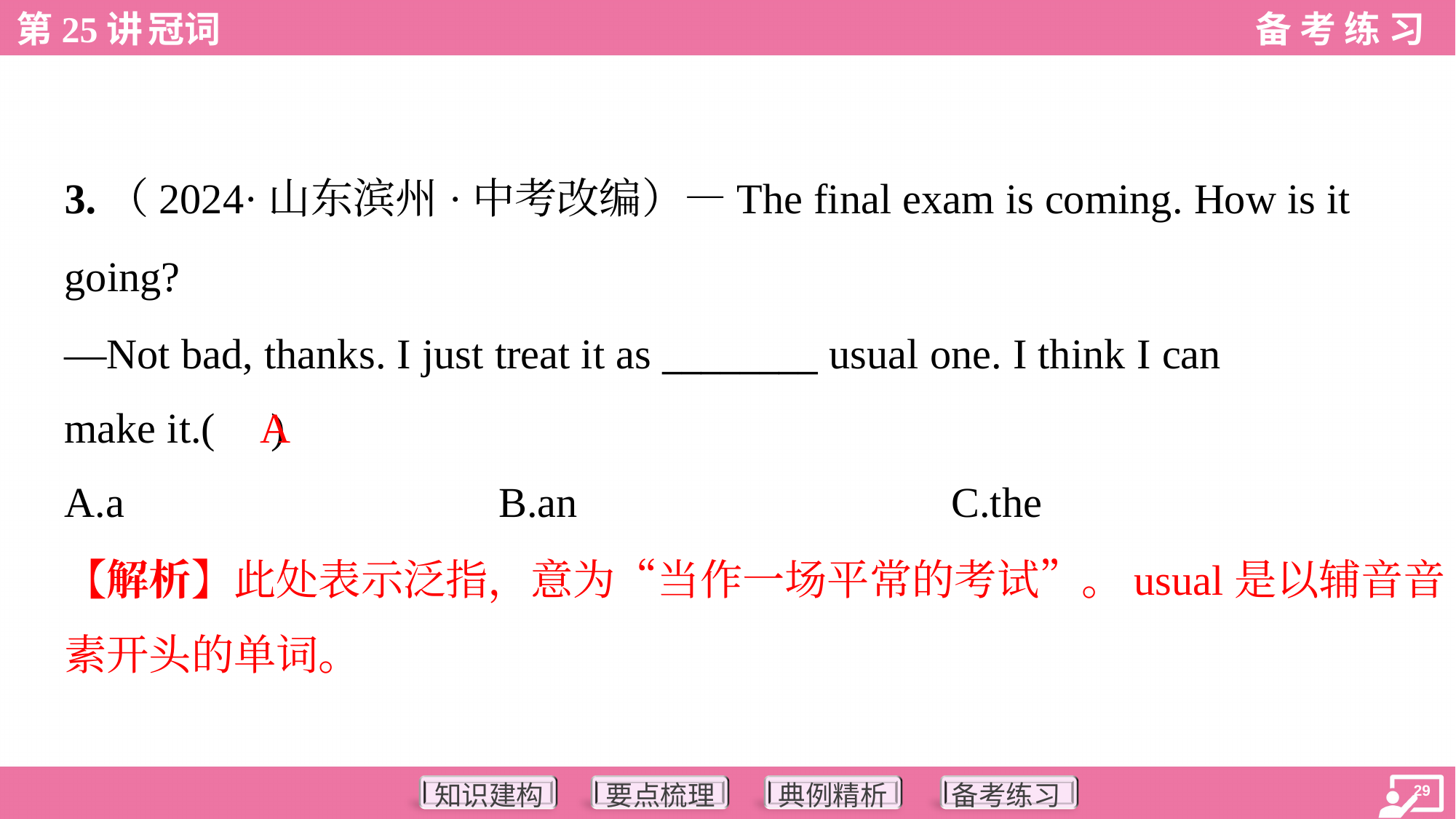

3.（2024·山东滨州·中考改编）—The final exam is coming. How is it
going?
—Not bad, thanks. I just treat it as ________ usual one. I think I can
make it.(     )
A
A.a	B.an	C.the
【解析】此处表示泛指，意为“当作一场平常的考试”。usual是以辅音音
素开头的单词。